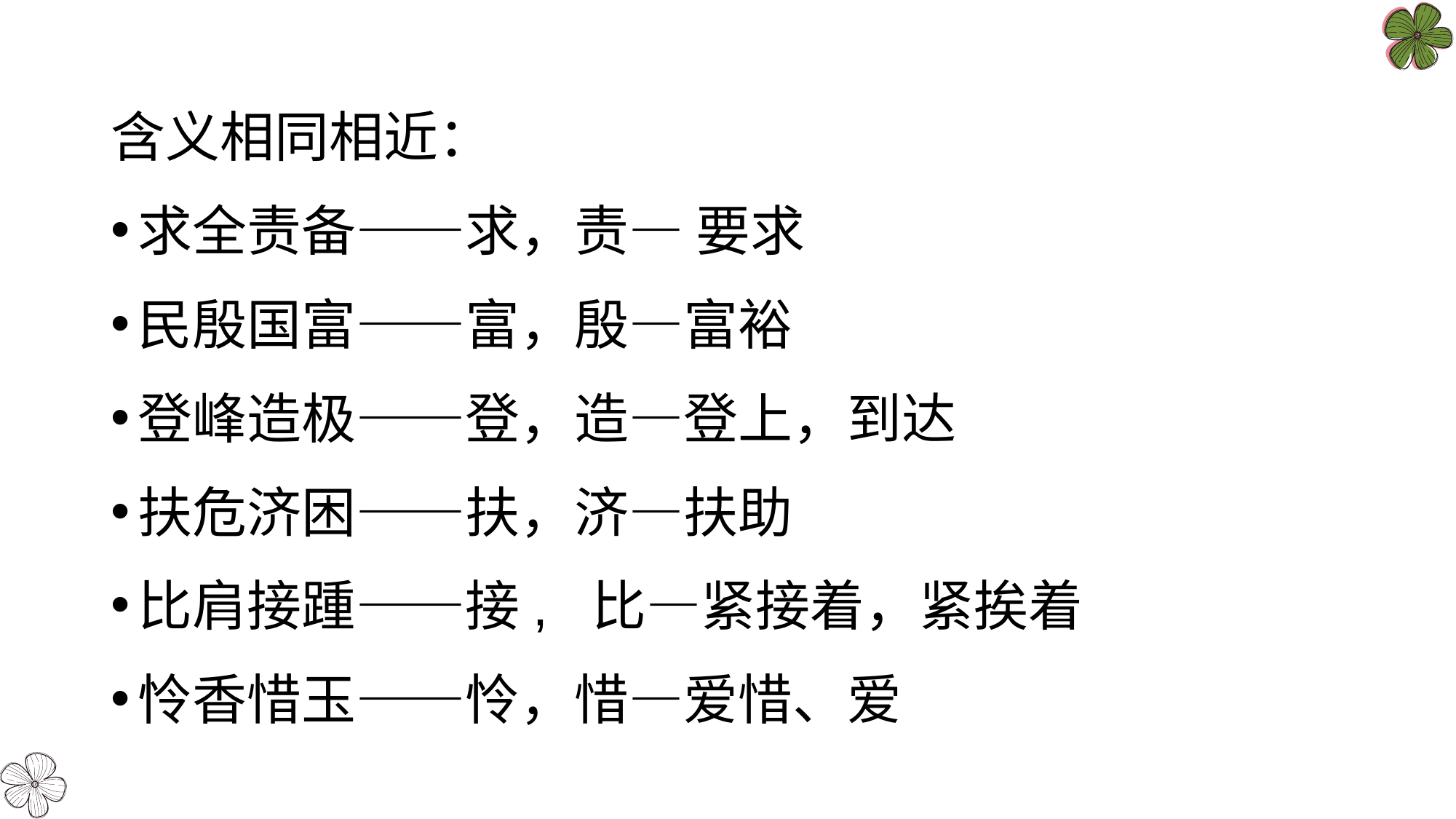

含义相同相近：
求全责备——求，责— 要求
民殷国富——富，殷—富裕
登峰造极——登，造—登上，到达
扶危济困——扶，济—扶助
比肩接踵——接,  比—紧接着，紧挨着
怜香惜玉——怜，惜—爱惜、爱